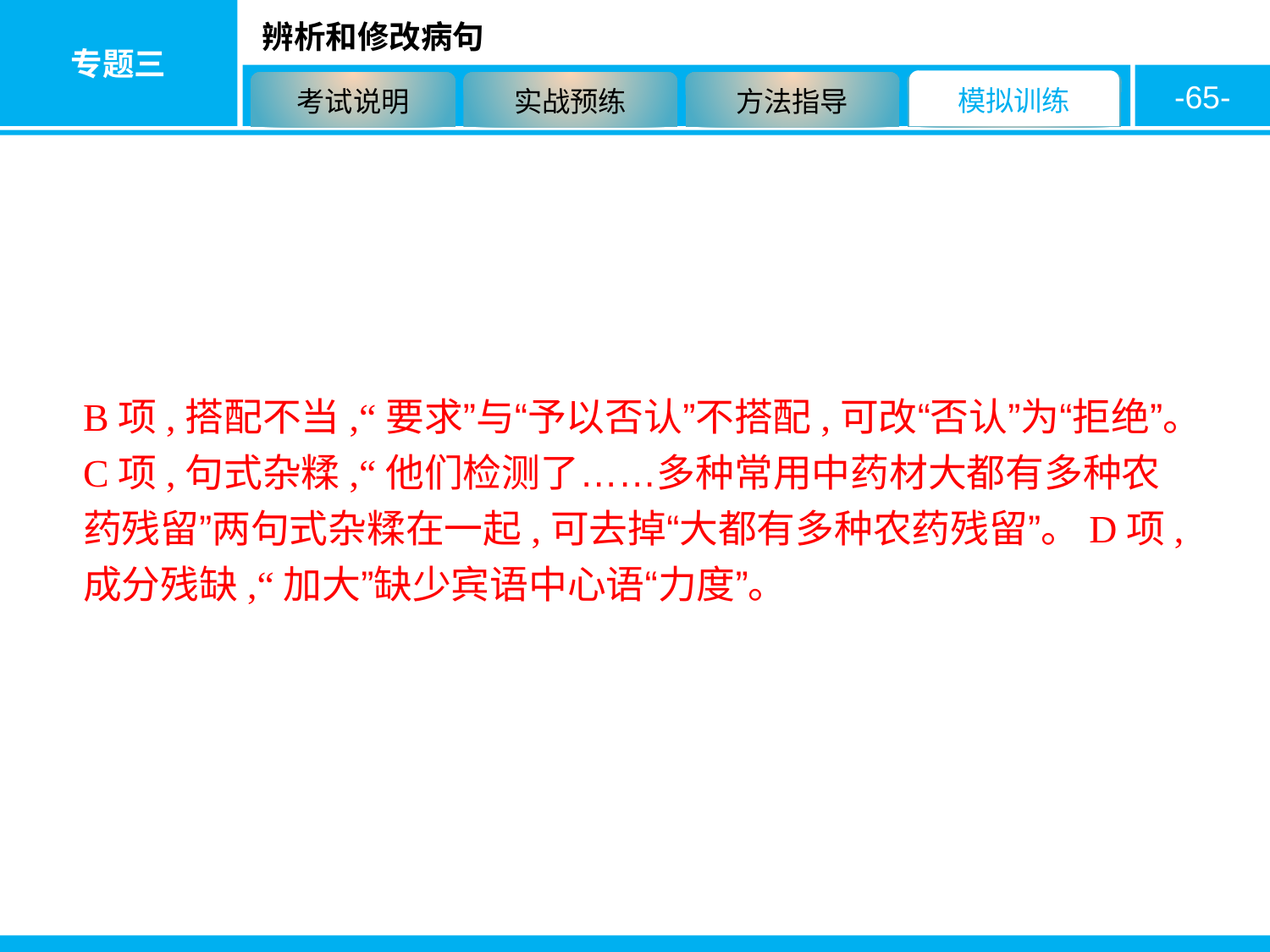

-65-
B项,搭配不当,“要求”与“予以否认”不搭配,可改“否认”为“拒绝”。C项,句式杂糅,“他们检测了……多种常用中药材大都有多种农药残留”两句式杂糅在一起,可去掉“大都有多种农药残留”。D项,成分残缺,“加大”缺少宾语中心语“力度”。